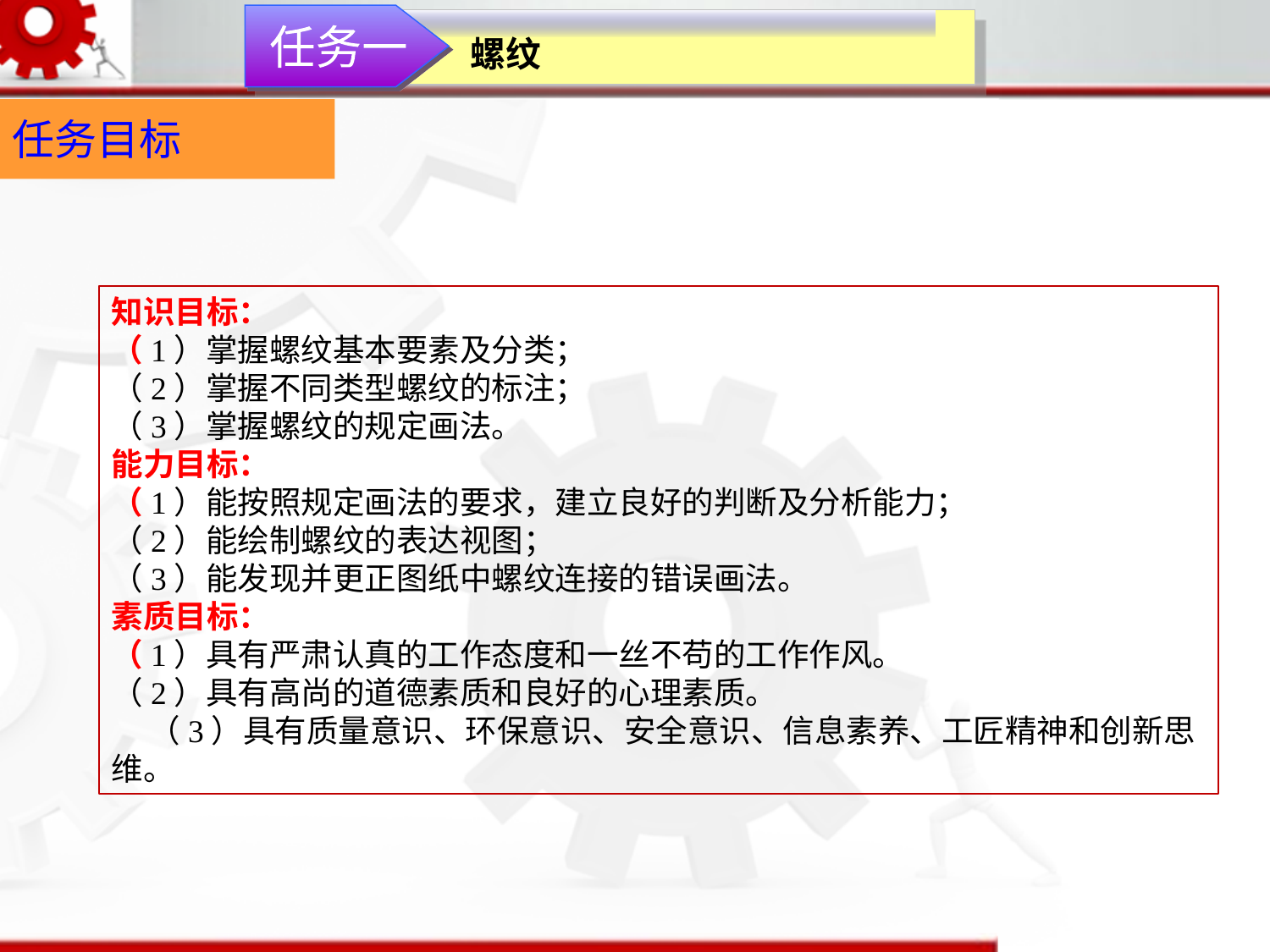

任务一
螺纹
任务目标
知识目标：（1）掌握螺纹基本要素及分类；（2）掌握不同类型螺纹的标注；（3）掌握螺纹的规定画法。能力目标：（1）能按照规定画法的要求，建立良好的判断及分析能力；（2）能绘制螺纹的表达视图；（3）能发现并更正图纸中螺纹连接的错误画法。素质目标：（1）具有严肃认真的工作态度和一丝不苟的工作作风。（2）具有高尚的道德素质和良好的心理素质。（3）具有质量意识、环保意识、安全意识、信息素养、工匠精神和创新思维。